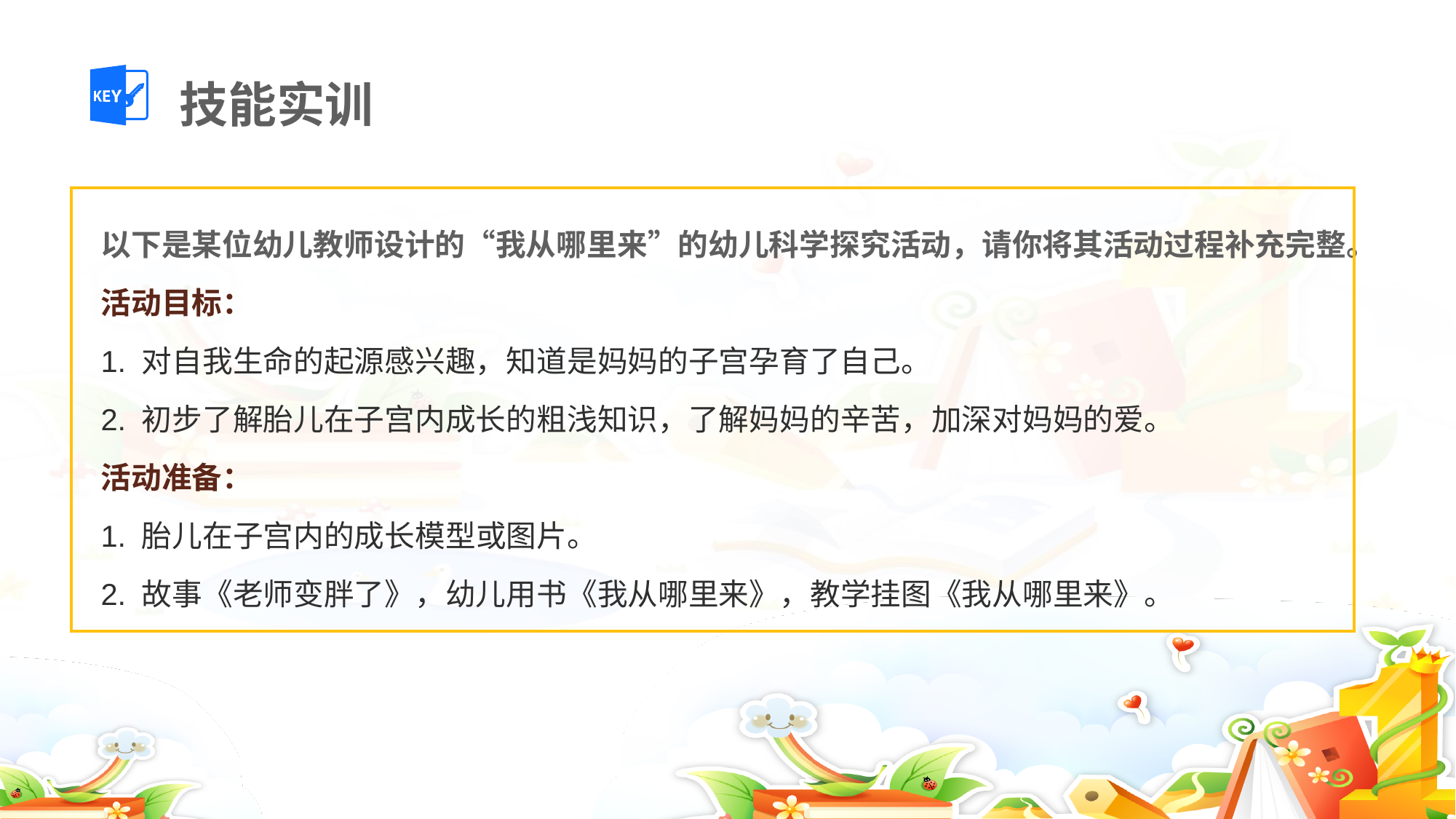

技能实训

以下是某位幼儿教师设计的“我从哪里来”的幼儿科学探究活动，请你将其活动过程补充完整。
活动目标：
1. 对自我生命的起源感兴趣，知道是妈妈的子宫孕育了自己。
2. 初步了解胎儿在子宫内成长的粗浅知识，了解妈妈的辛苦，加深对妈妈的爱。
活动准备：
1. 胎儿在子宫内的成长模型或图片。
2. 故事《老师变胖了》，幼儿用书《我从哪里来》，教学挂图《我从哪里来》。